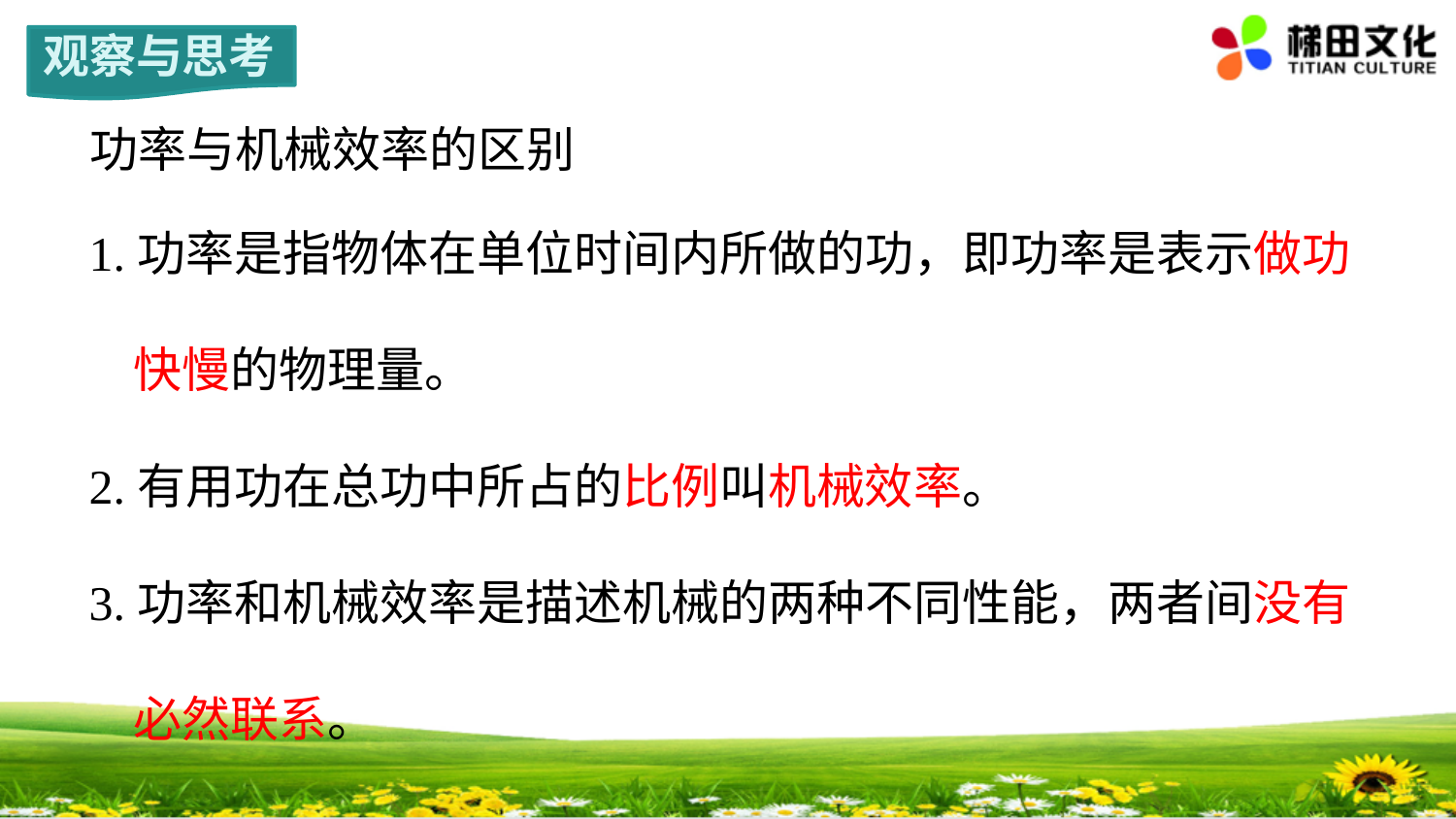

观察与思考

# 功率与机械效率的区别
1.功率是指物体在单位时间内所做的功，即功率是表示做功
   快慢的物理量。
2.有用功在总功中所占的比例叫机械效率。
3.功率和机械效率是描述机械的两种不同性能，两者间没有
   必然联系。